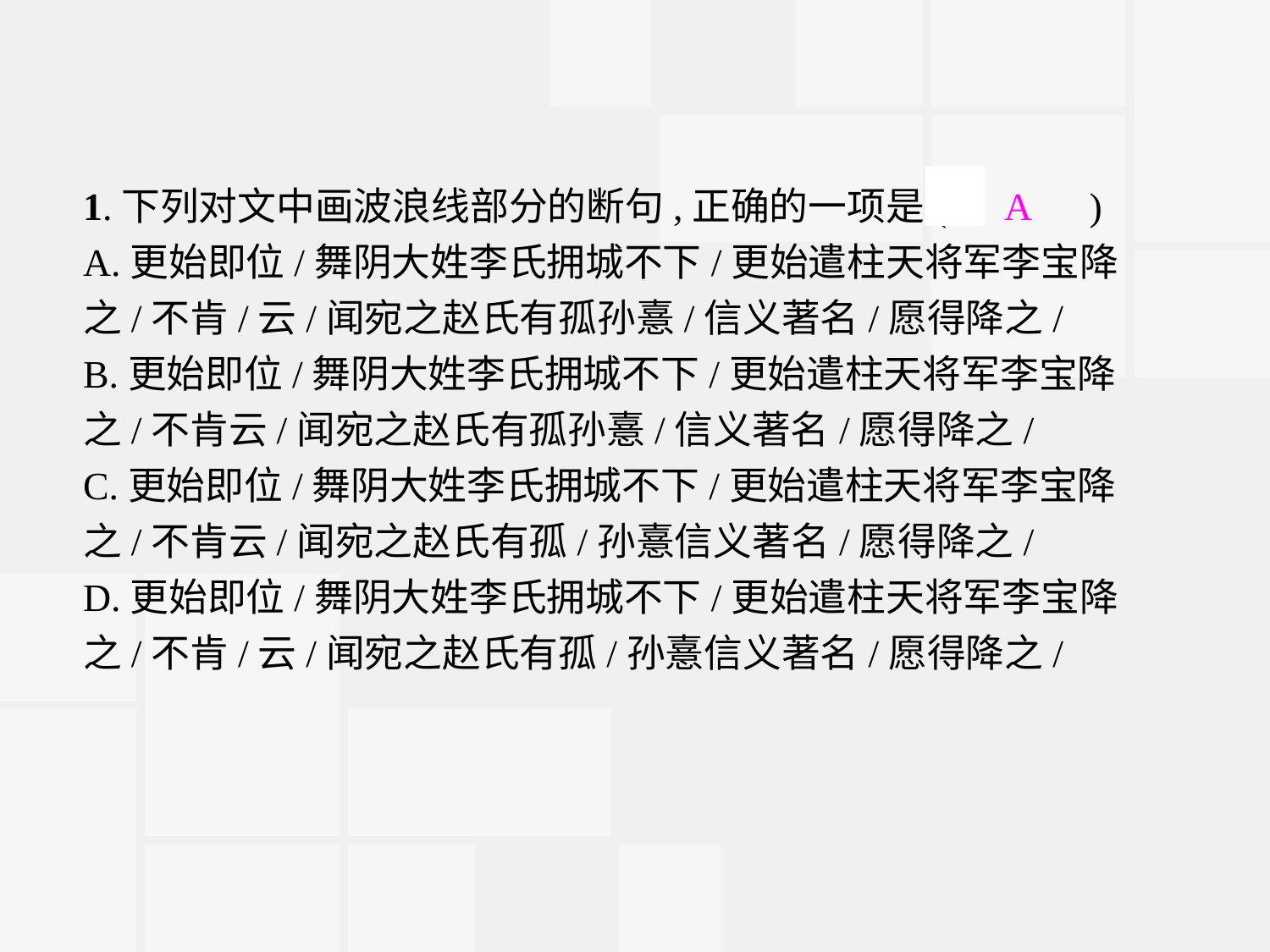

1.下列对文中画波浪线部分的断句,正确的一项是(　A　)
A.更始即位/舞阴大姓李氏拥城不下/更始遣柱天将军李宝降之/不肯/云/闻宛之赵氏有孤孙憙/信义著名/愿得降之/
B.更始即位/舞阴大姓李氏拥城不下/更始遣柱天将军李宝降之/不肯云/闻宛之赵氏有孤孙憙/信义著名/愿得降之/
C.更始即位/舞阴大姓李氏拥城不下/更始遣柱天将军李宝降之/不肯云/闻宛之赵氏有孤/孙憙信义著名/愿得降之/
D.更始即位/舞阴大姓李氏拥城不下/更始遣柱天将军李宝降之/不肯/云/闻宛之赵氏有孤/孙憙信义著名/愿得降之/